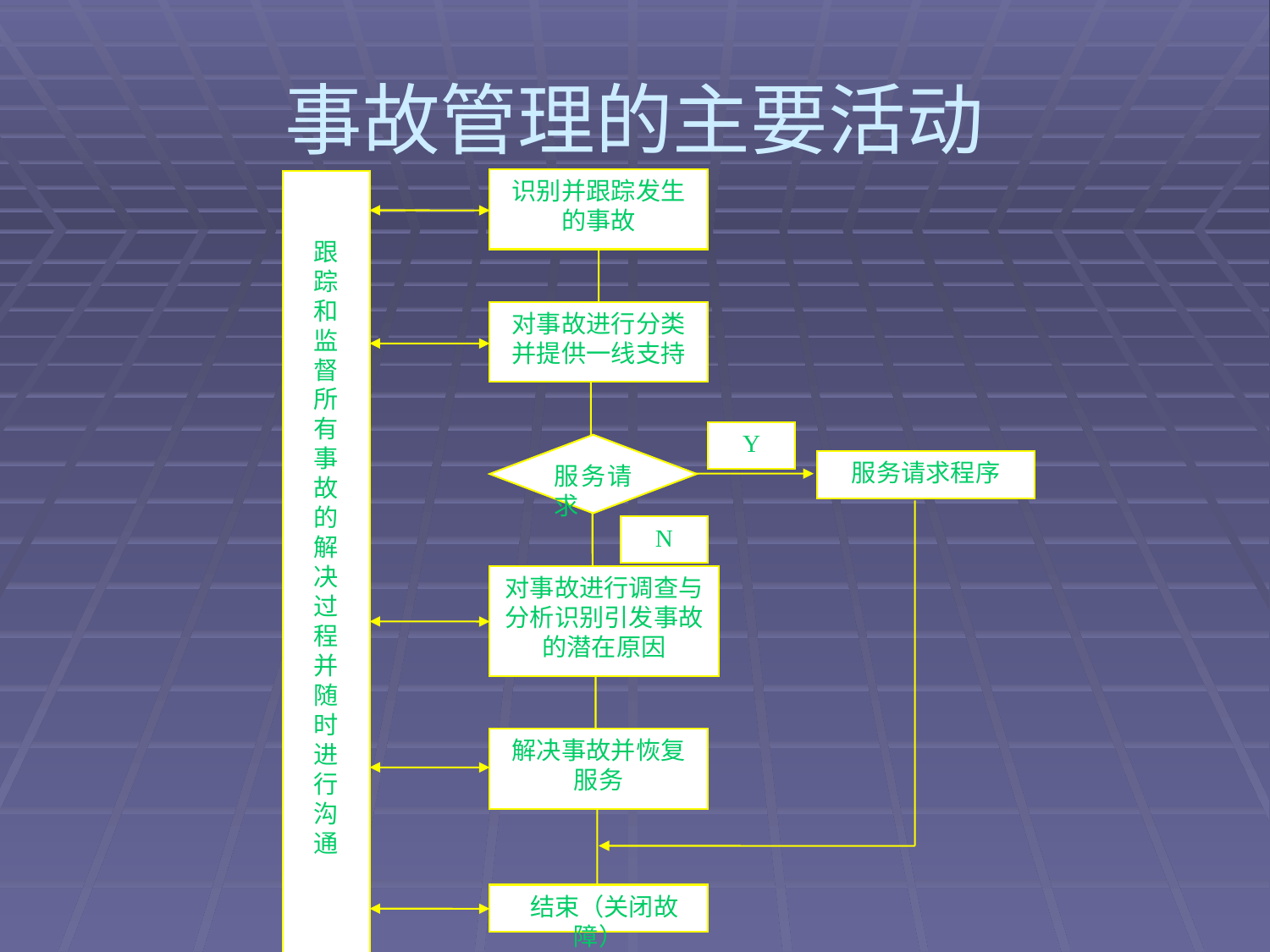

# 事故管理的主要活动
识别并跟踪发生的事故

跟
踪
和
监
督
所
有
事
故
的
解
决
过
程
并
随
时
进
行
沟
通

对事故进行分类并提供一线支持

Y
服务请求
服务请求程序

N
对事故进行调查与分析识别引发事故的潜在原因

解决事故并恢复服务

 结束（关闭故障）